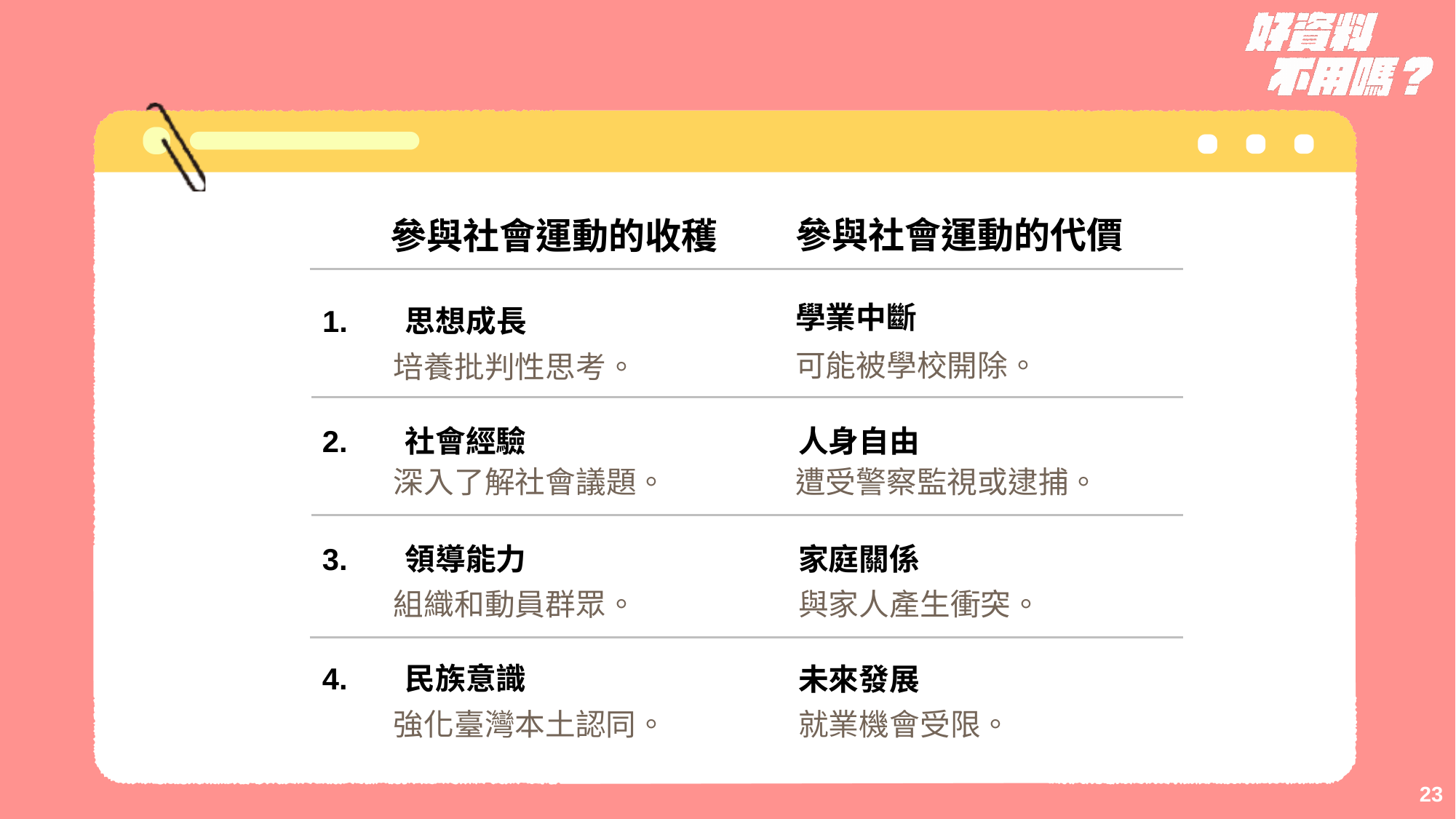

參與社會運動的代價
參與社會運動的收穫
學業中斷
1.      思想成長
可能被學校開除。
培養批判性思考。
人身自由
2.      社會經驗
遭受警察監視或逮捕。
深入了解社會議題。
3.      領導能力
家庭關係
組織和動員群眾。
與家人產生衝突。
4.      民族意識
未來發展
強化臺灣本土認同。
就業機會受限。